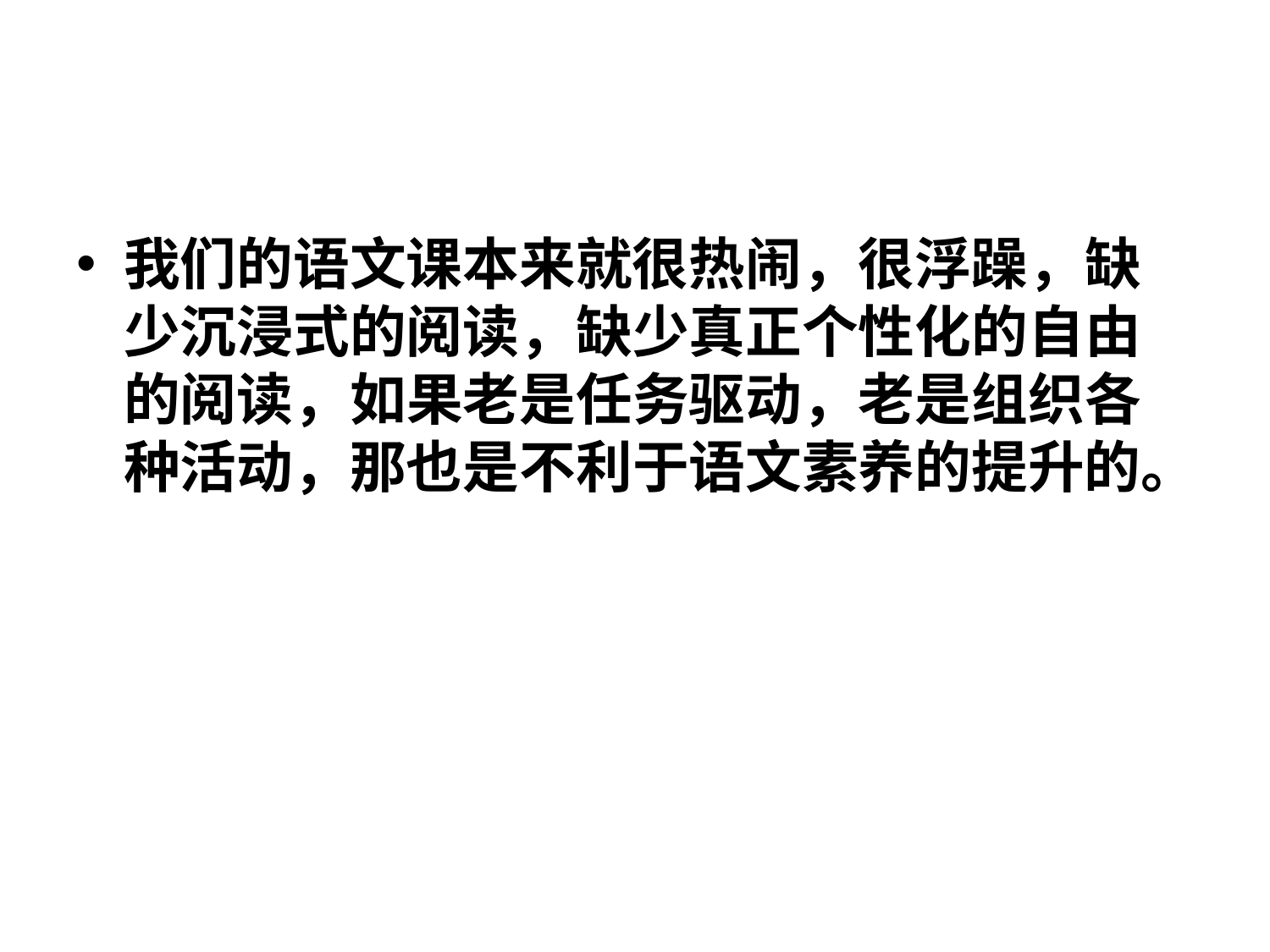

#
我们的语文课本来就很热闹，很浮躁，缺少沉浸式的阅读，缺少真正个性化的自由的阅读，如果老是任务驱动，老是组织各种活动，那也是不利于语文素养的提升的。